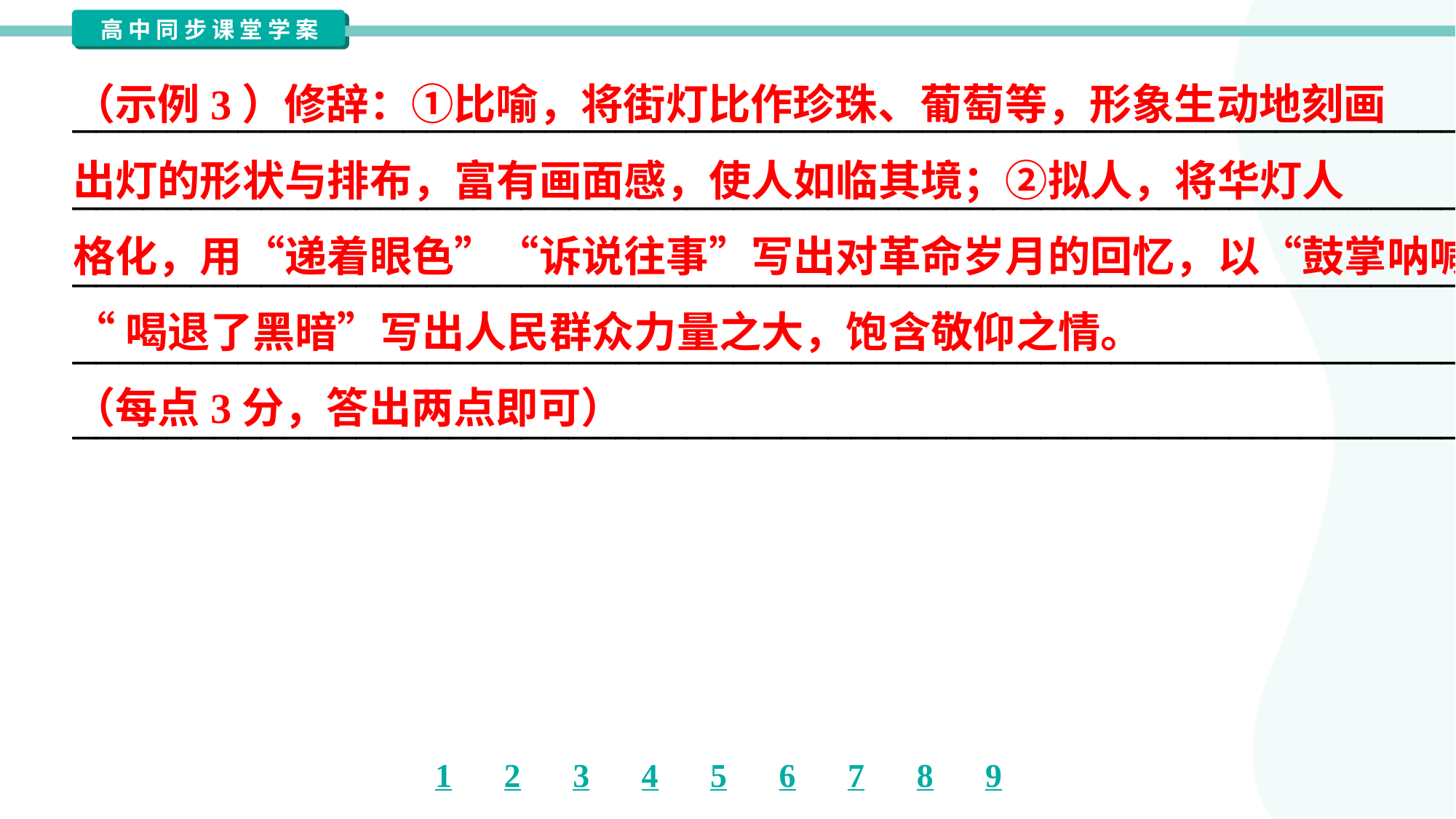

（示例3）修辞：①比喻，将街灯比作珍珠、葡萄等，形象生动地刻画
出灯的形状与排布，富有画面感，使人如临其境；②拟人，将华灯人
格化，用“递着眼色”“诉说往事”写出对革命岁月的回忆，以“鼓掌呐喊”
“喝退了黑暗”写出人民群众力量之大，饱含敬仰之情。
（每点3分，答出两点即可）
_____________________________________________________________
_____________________________________________________________
_____________________________________________________________
_____________________________________________________________
_____________________________________________________________